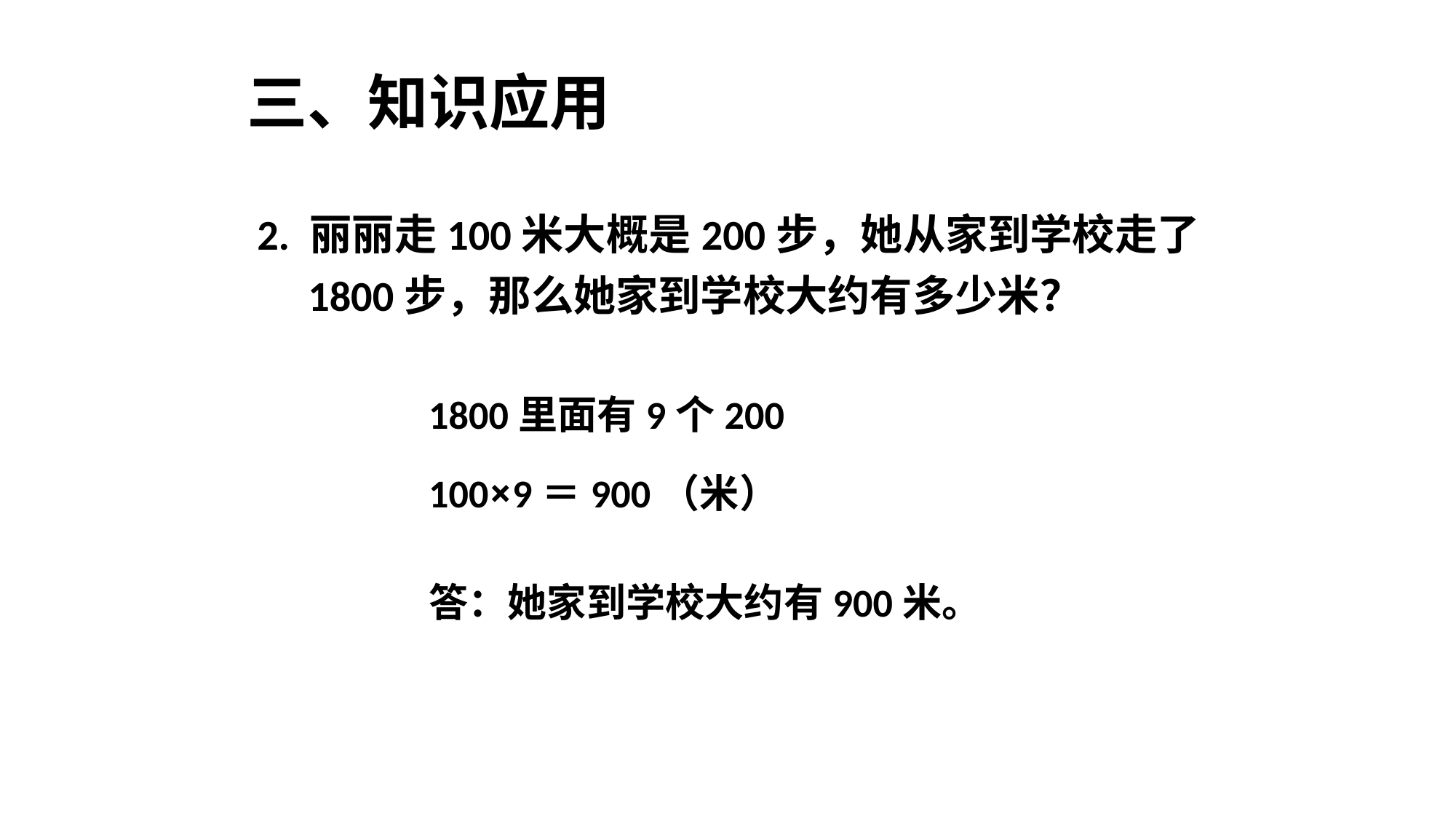

三、知识应用
2. 丽丽走100米大概是200步，她从家到学校走了
  1800步，那么她家到学校大约有多少米？
1800里面有9个200
100×9＝900（米）
答：她家到学校大约有900米。